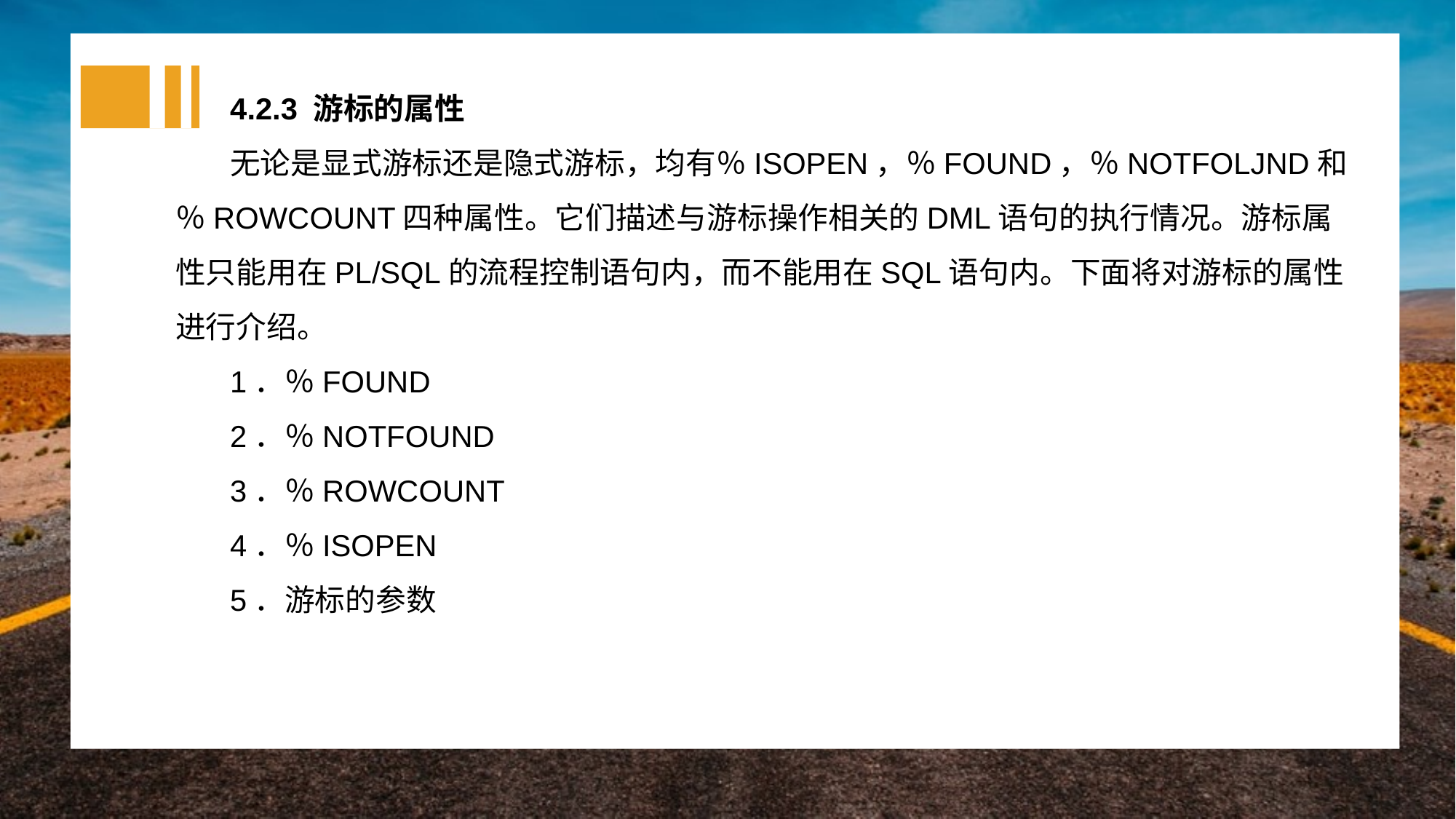

4.2.3 游标的属性
无论是显式游标还是隐式游标，均有％ISOPEN，％FOUND，％NOTFOLJND和％ROWCOUNT四种属性。它们描述与游标操作相关的DML语句的执行情况。游标属性只能用在PL/SQL的流程控制语句内，而不能用在SQL语句内。下面将对游标的属性进行介绍。
1．％FOUND
2．％NOTFOUND
3．％ROWCOUNT
4．％ISOPEN
5．游标的参数